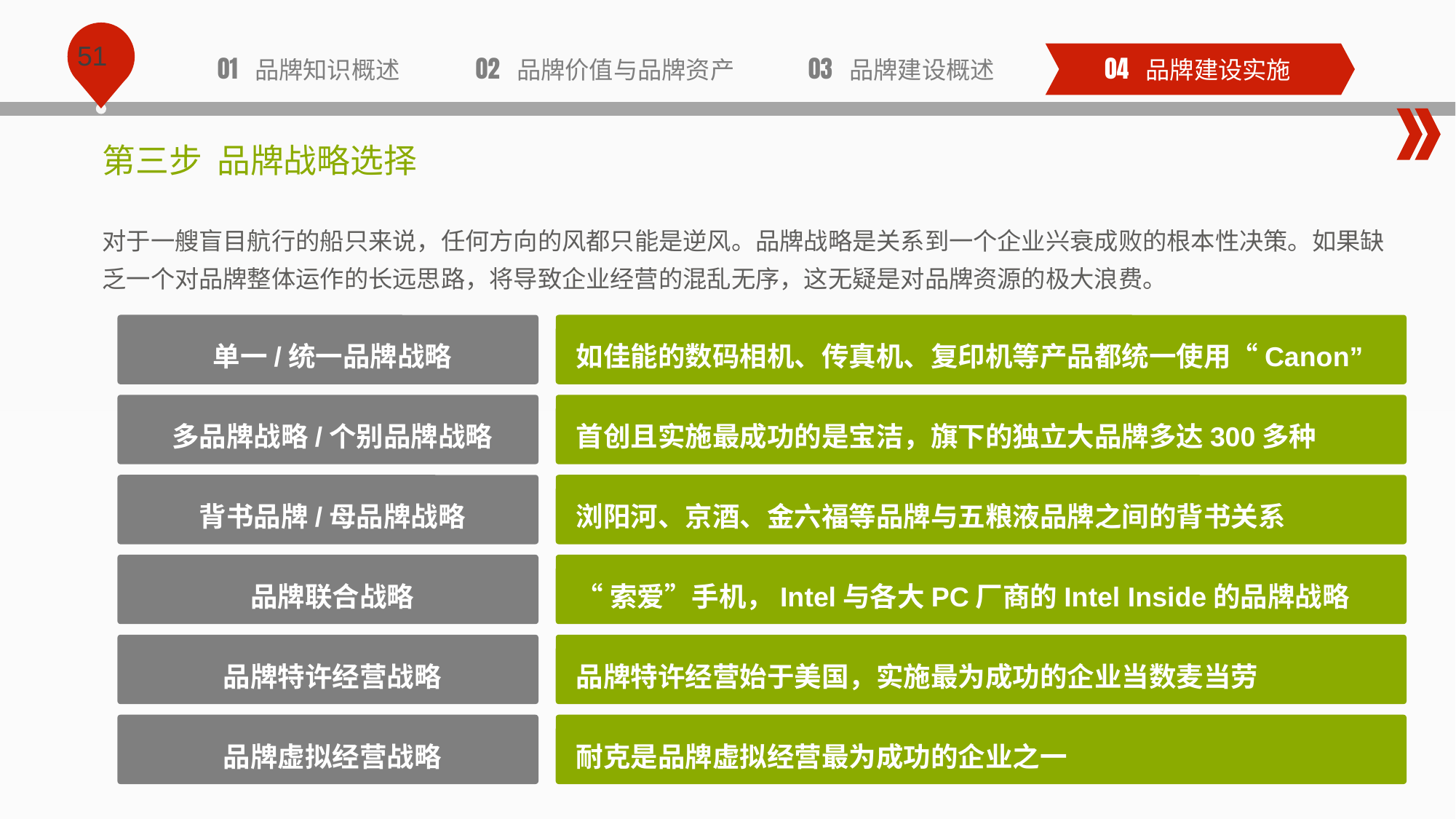

01  品牌知识概述
02  品牌价值与品牌资产
03  品牌建设概述
04  品牌建设实施
第三步  品牌战略选择
对于一艘盲目航行的船只来说，任何方向的风都只能是逆风。品牌战略是关系到一个企业兴衰成败的根本性决策。如果缺乏一个对品牌整体运作的长远思路，将导致企业经营的混乱无序，这无疑是对品牌资源的极大浪费。

单一/统一品牌战略

如佳能的数码相机、传真机、复印机等产品都统一使用“Canon”

多品牌战略/个别品牌战略

首创且实施最成功的是宝洁，旗下的独立大品牌多达300多种

背书品牌/母品牌战略

浏阳河、京酒、金六福等品牌与五粮液品牌之间的背书关系

品牌联合战略

“索爱”手机，Intel与各大PC厂商的Intel Inside的品牌战略

品牌特许经营战略

品牌特许经营始于美国，实施最为成功的企业当数麦当劳

品牌虚拟经营战略

耐克是品牌虚拟经营最为成功的企业之一